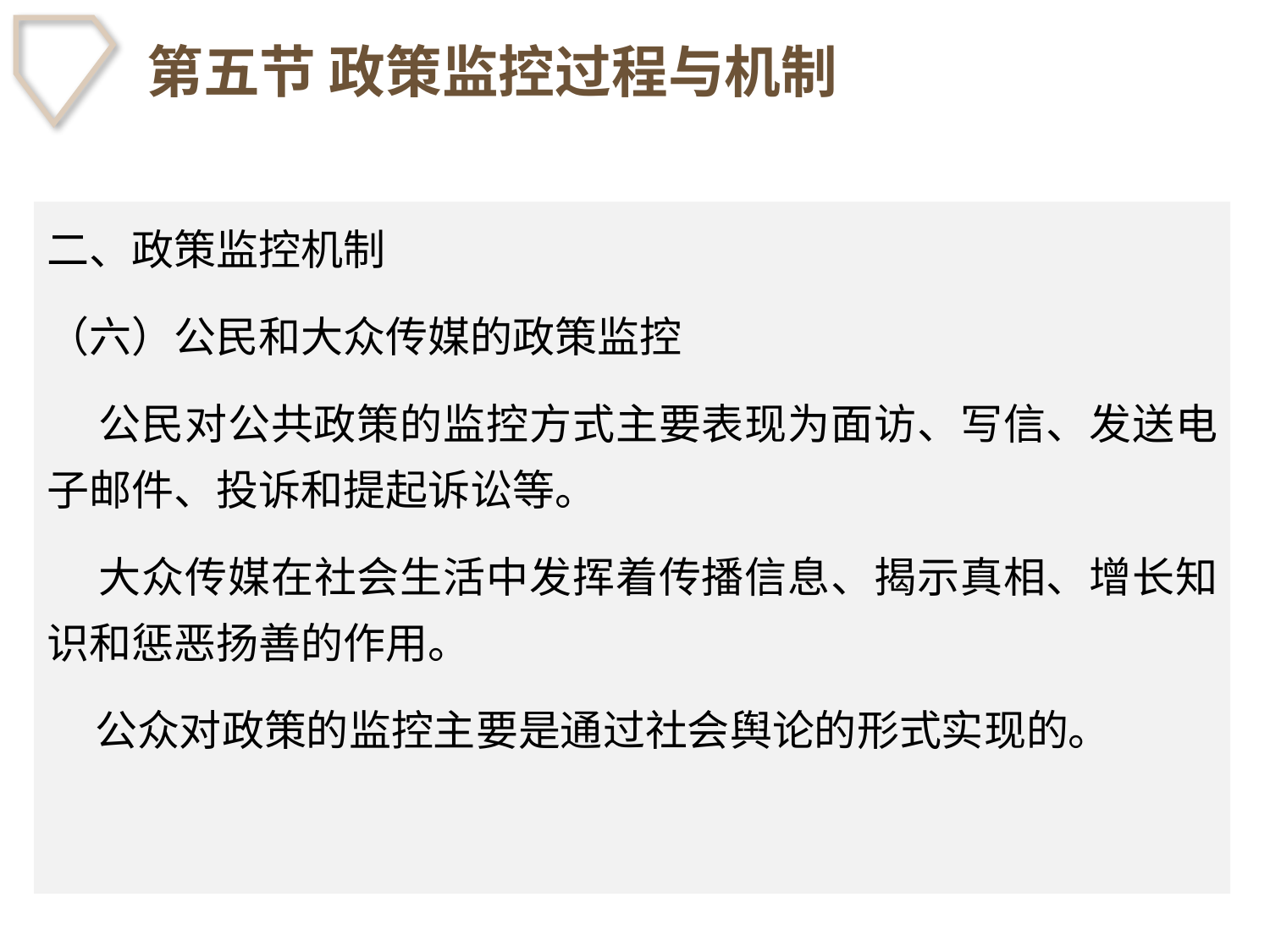

# 第五节 政策监控过程与机制
二、政策监控机制
（六）公民和大众传媒的政策监控
    公民对公共政策的监控方式主要表现为面访、写信、发送电子邮件、投诉和提起诉讼等。
    大众传媒在社会生活中发挥着传播信息、揭示真相、增长知识和惩恶扬善的作用。
    公众对政策的监控主要是通过社会舆论的形式实现的。